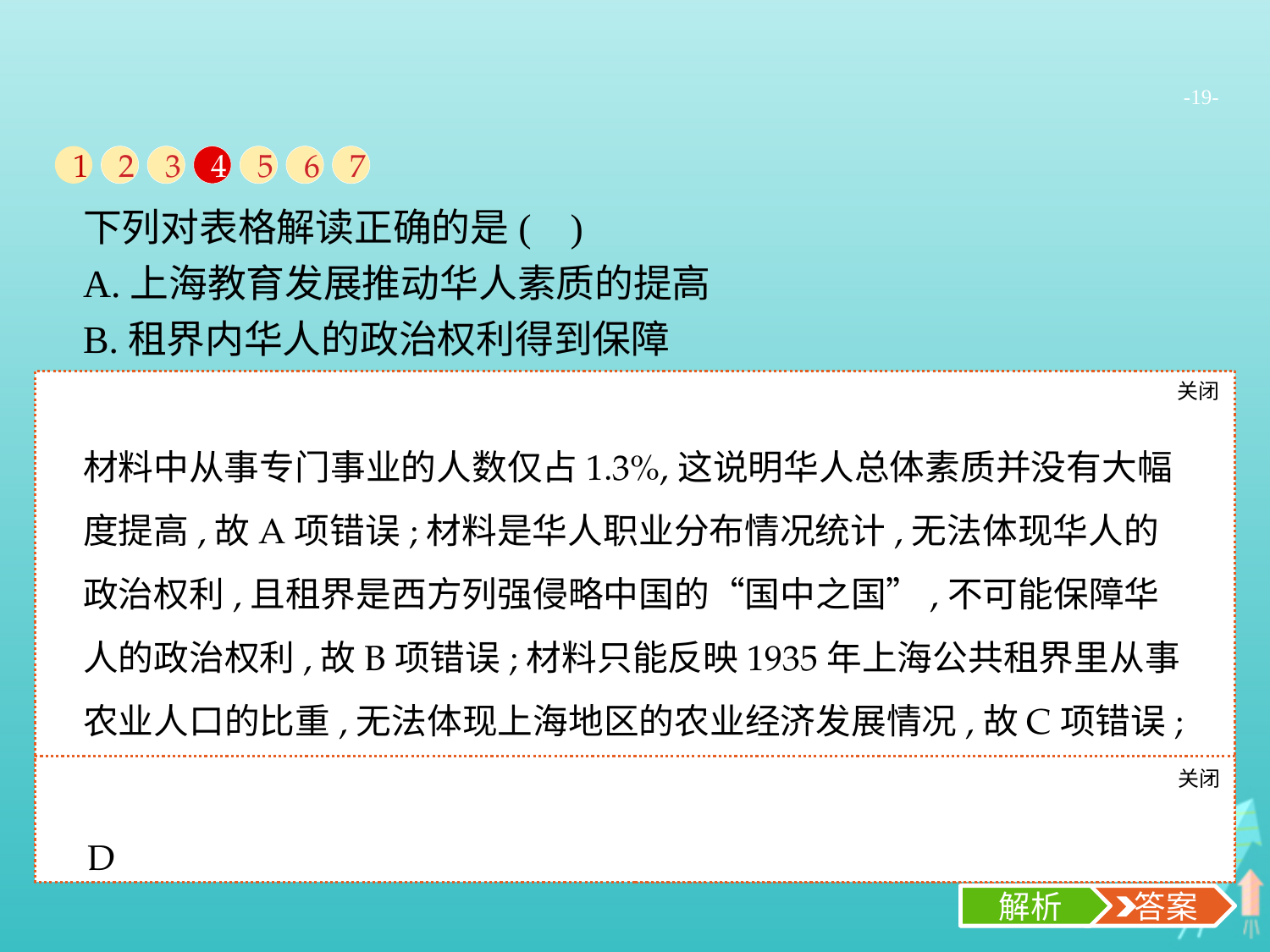

-19-
1
2
3
4
5
6
7
下列对表格解读正确的是(    )
A.上海教育发展推动华人素质的提高
B.租界内华人的政治权利得到保障
C.上海地区的农业经济走向衰退
D.经济发展带动社会结构多样化

关闭
解析

材料中从事专门事业的人数仅占1.3%,这说明华人总体素质并没有大幅度提高,故A项错误;材料是华人职业分布情况统计,无法体现华人的政治权利,且租界是西方列强侵略中国的“国中之国”,不可能保障华人的政治权利,故B项错误;材料只能反映1935年上海公共租界里从事农业人口的比重,无法体现上海地区的农业经济发展情况,故C项错误;根据材料,可知华人从事的职业门类多,分布在各行各业,这说明经济发展带动社会结构多样化,故D项正确。

关闭
解析
  答案

D
解析
  答案